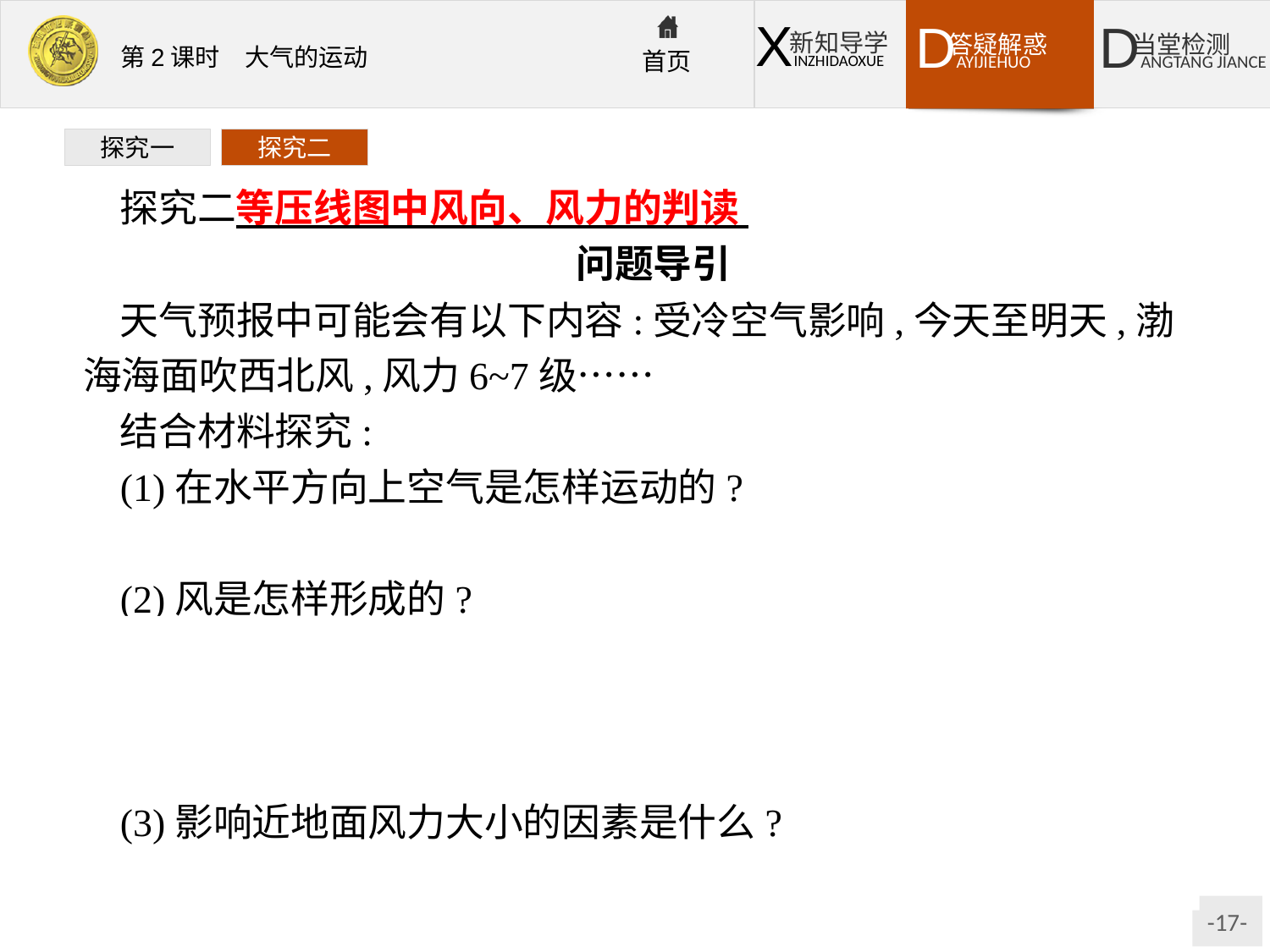

探究一
探究二
探究二等压线图中风向、风力的判读
问题导引
天气预报中可能会有以下内容:受冷空气影响,今天至明天,渤海海面吹西北风,风力6~7级……
结合材料探究:
(1)在水平方向上空气是怎样运动的?
提示:在水平方向上,空气由高气压区流向低气压区。
(2)风是怎样形成的?
提示:地表受热不均,导致同一水平面上产生气压差异,从而产生了水平气压梯度力,它促使大气由高气压区流向低气压区,从而形成风。
(3)影响近地面风力大小的因素是什么?
提示:水平气压梯度力和地面摩擦力。